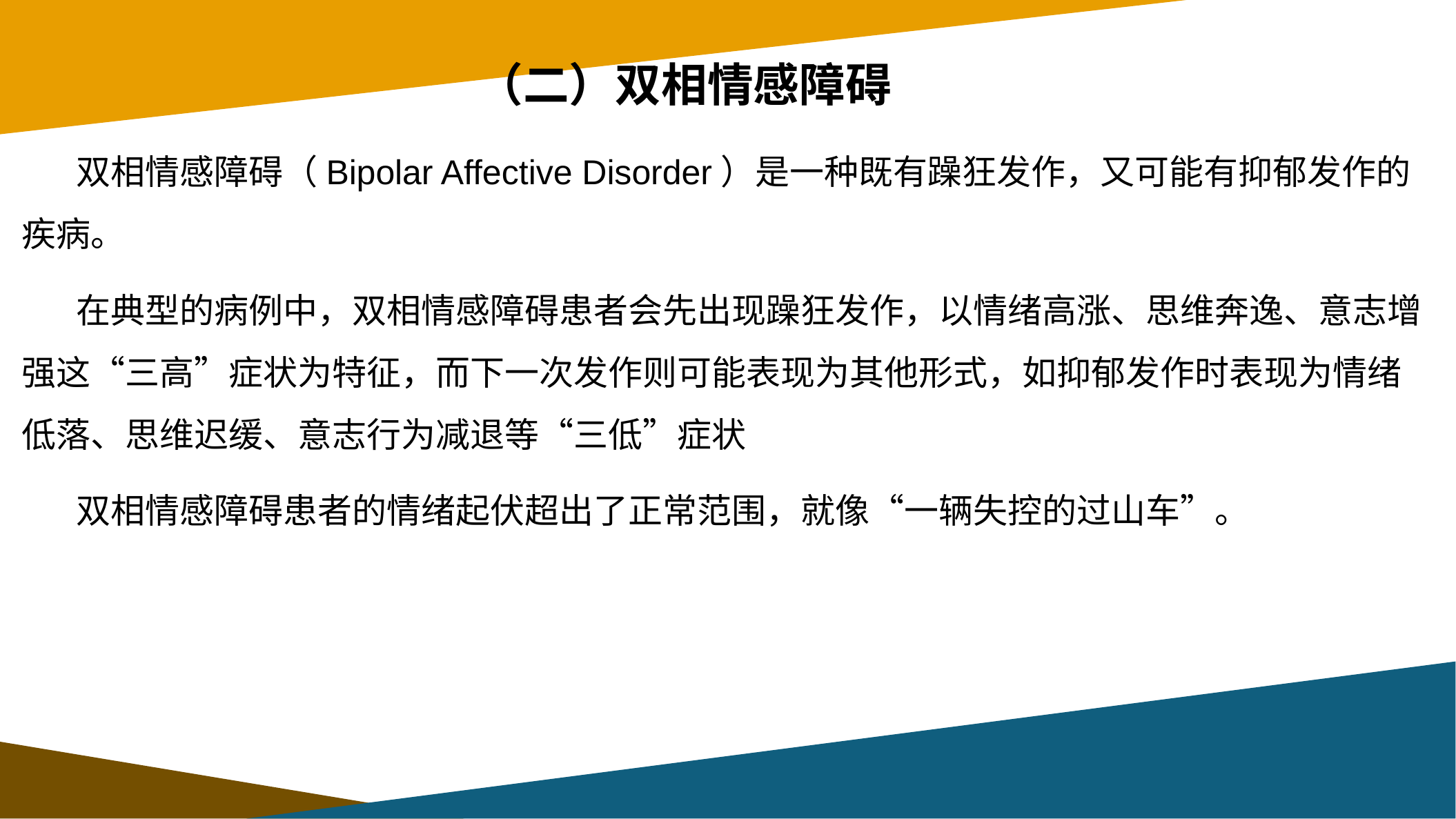

# （二）双相情感障碍
（二）双相情感障碍
      双相情感障碍（Bipolar Affective Disorder）是一种既有躁狂发作，又可能有抑郁发作的疾病。
      在典型的病例中，双相情感障碍患者会先出现躁狂发作，以情绪高涨、思维奔逸、意志增强这“三高”症状为特征，而下一次发作则可能表现为其他形式，如抑郁发作时表现为情绪低落、思维迟缓、意志行为减退等“三低”症状
      双相情感障碍患者的情绪起伏超出了正常范围，就像“一辆失控的过山车”。